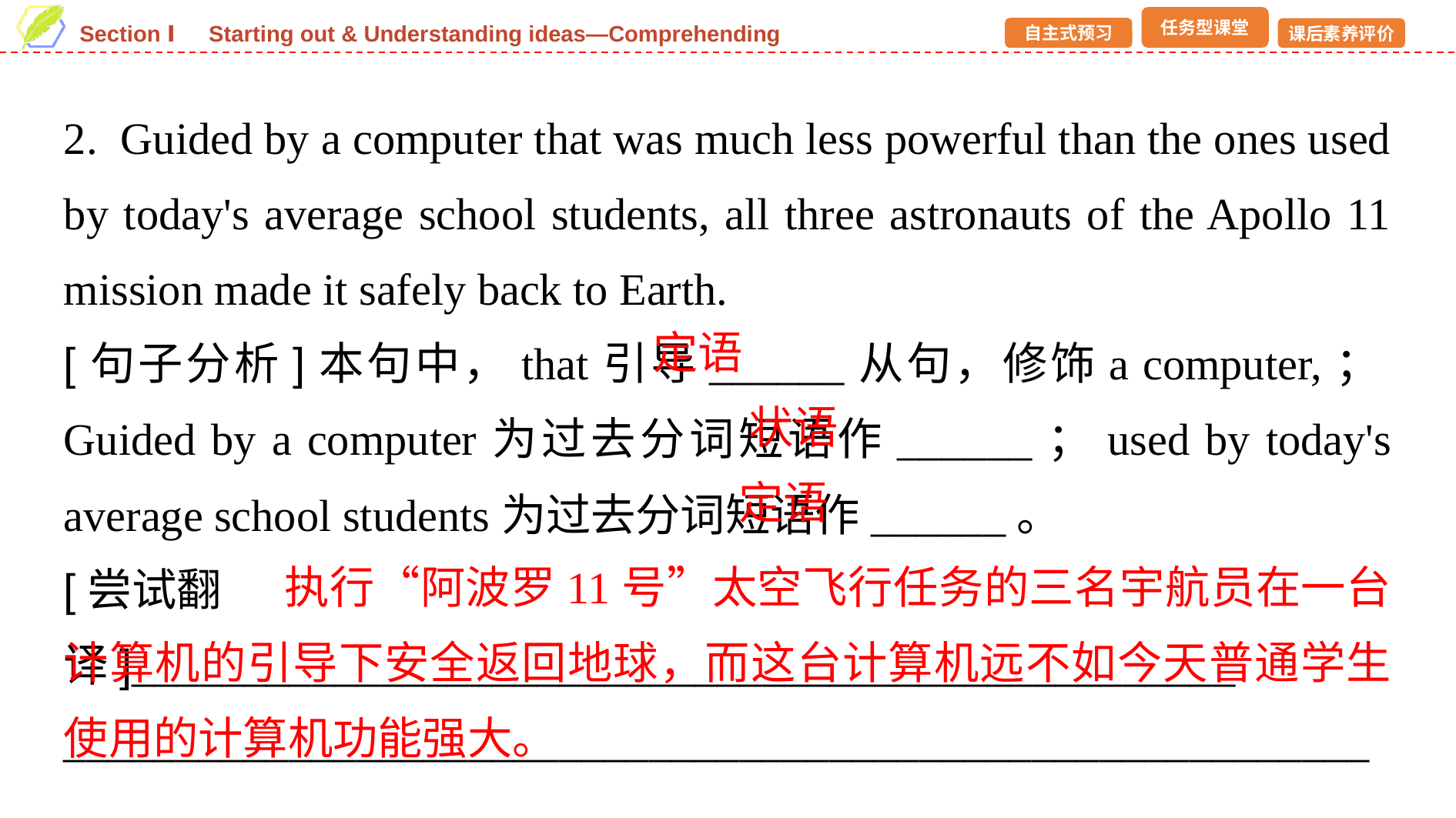

2.  Guided by a computer that was much less powerful than the ones used by today's average school students, all three astronauts of the Apollo 11 mission made it safely back to Earth.
[句子分析]本句中，that引导______从句，修饰a computer,；Guided by a computer为过去分词短语作______；used by today's average school students为过去分词短语作______。
[尝试翻译]_________________________________________________ ______________________________________________________________________________________________________________________
定语
状语
定语
                    执行“阿波罗11号”太空飞行任务的三名宇航员在一台计算机的引导下安全返回地球，而这台计算机远不如今天普通学生使用的计算机功能强大。